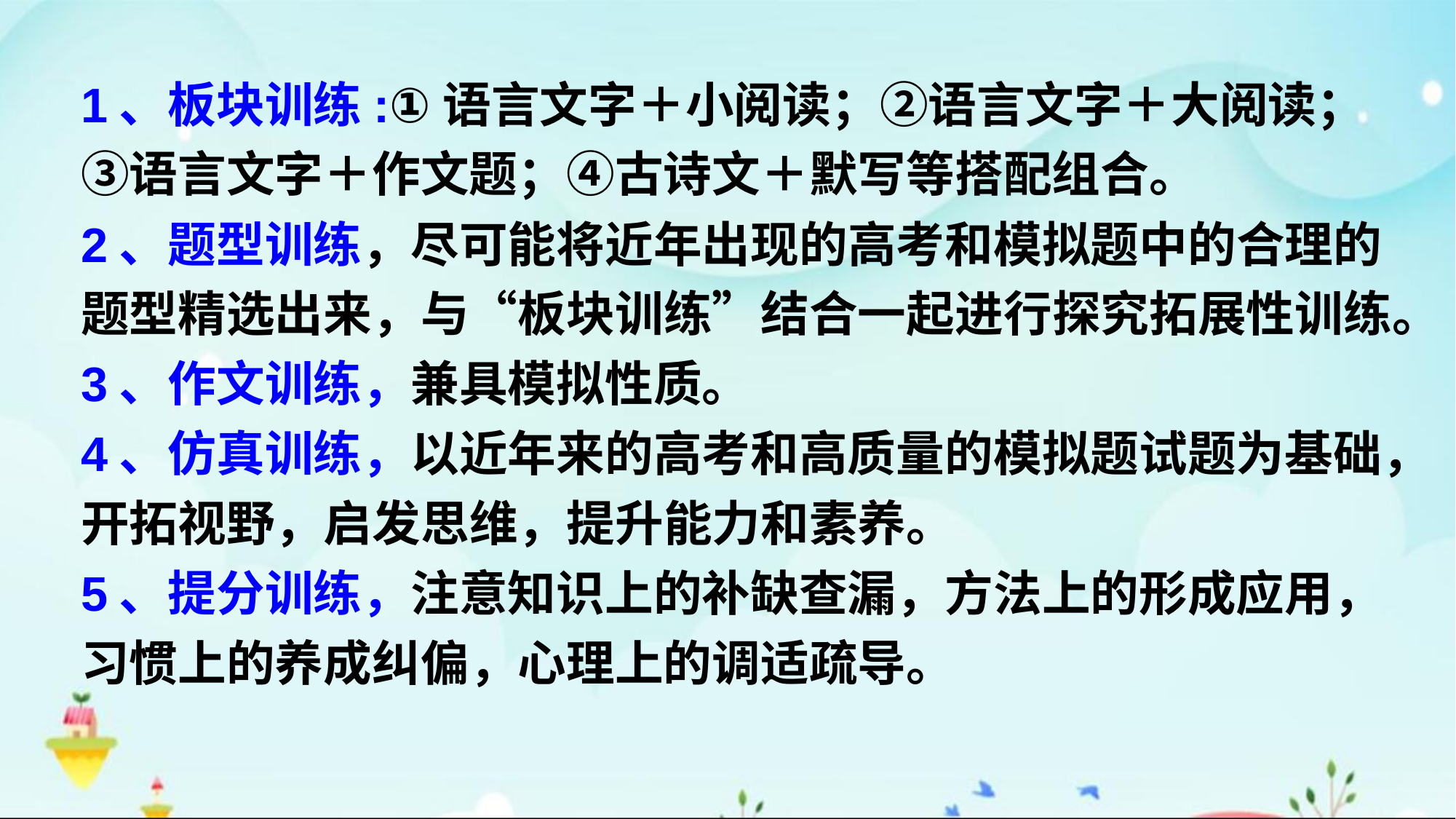

1、板块训练:①语言文字＋小阅读；②语言文字＋大阅读；③语言文字＋作文题；④古诗文＋默写等搭配组合。
2、题型训练，尽可能将近年出现的高考和模拟题中的合理的题型精选出来，与“板块训练”结合一起进行探究拓展性训练。
3、作文训练，兼具模拟性质。
4、仿真训练，以近年来的高考和高质量的模拟题试题为基础，开拓视野，启发思维，提升能力和素养。
5、提分训练，注意知识上的补缺查漏，方法上的形成应用，习惯上的养成纠偏，心理上的调适疏导。